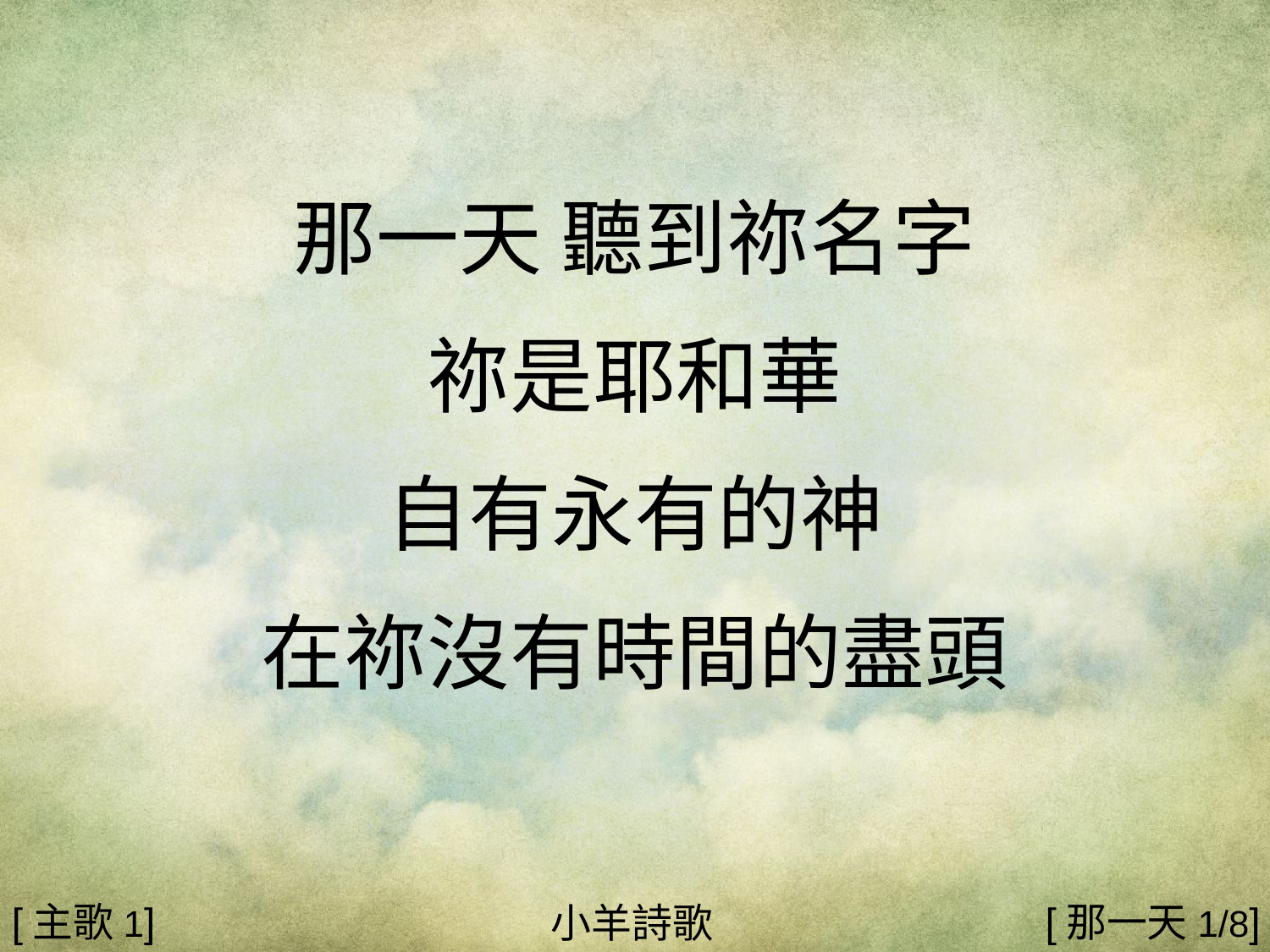

那一天 聽到祢名字

祢是耶和華

自有永有的神

在祢沒有時間的盡頭
#

[主歌1]
[那一天1/8]
小羊詩歌